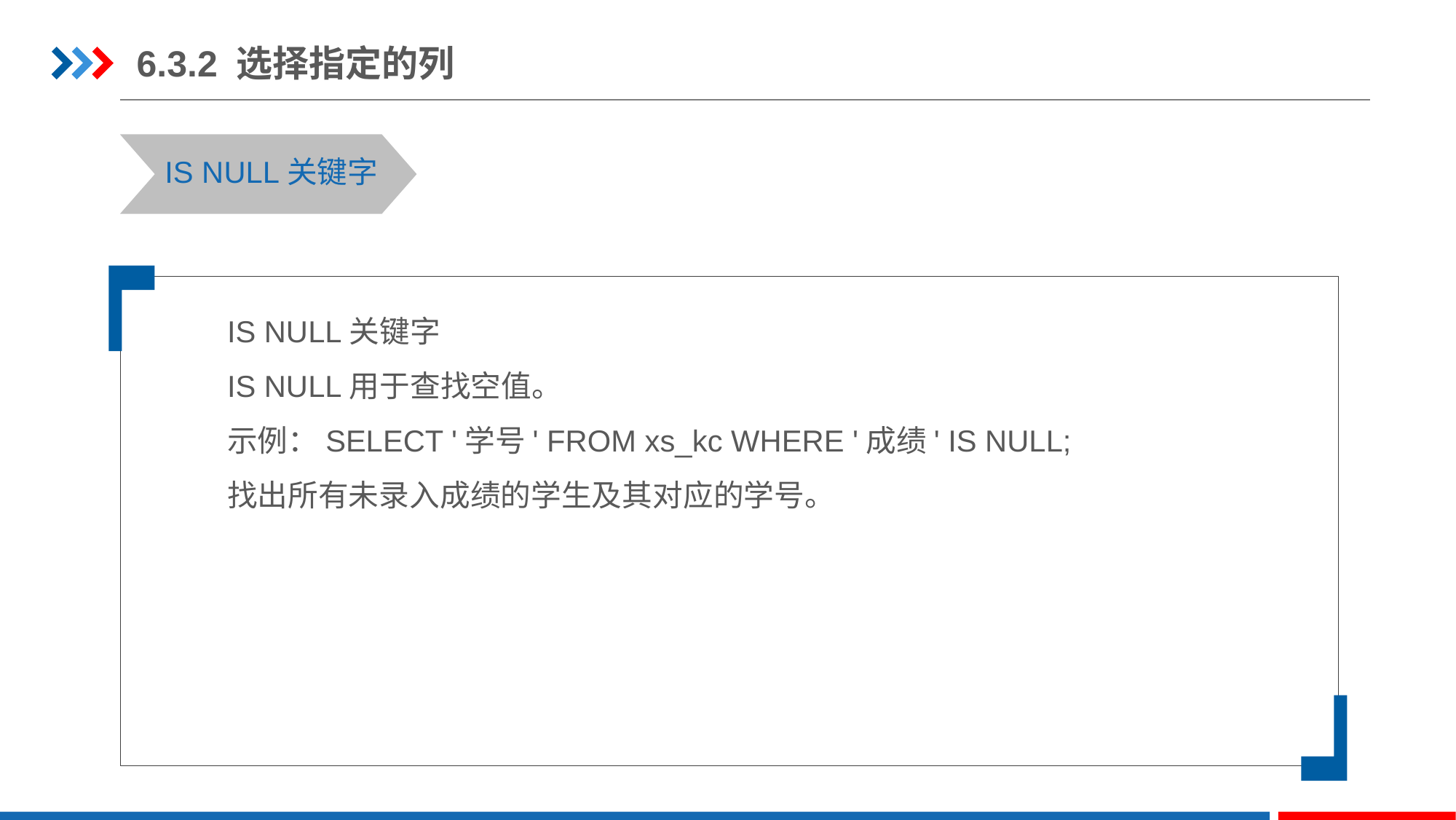

6.3.2 选择指定的列

IS NULL关键字

IS NULL关键字
IS NULL用于查找空值。
示例：SELECT '学号' FROM xs_kc WHERE '成绩' IS NULL;
找出所有未录入成绩的学生及其对应的学号。